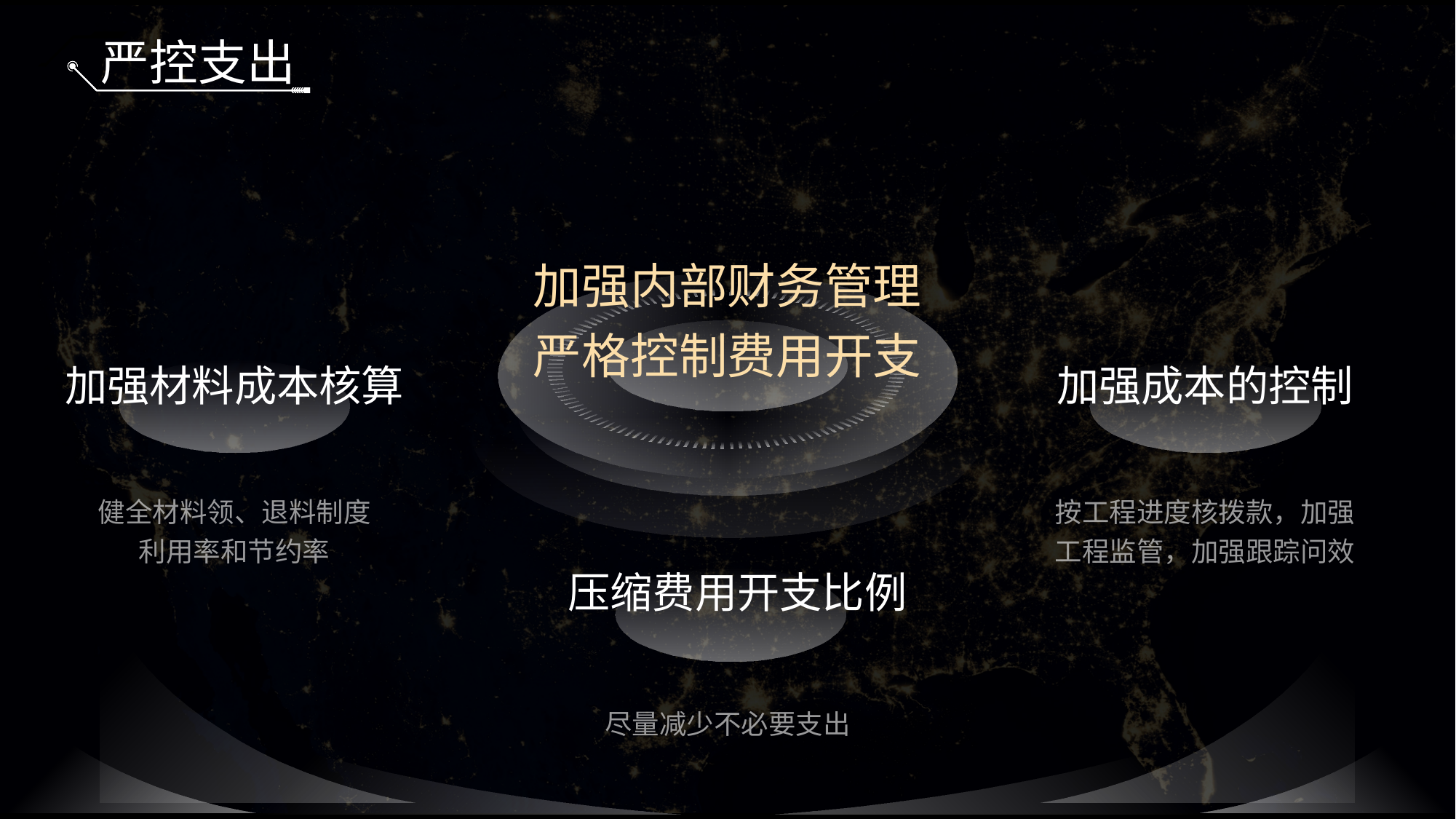

严控支出

加强内部财务管理
严格控制费用开支

加强材料成本核算
加强成本的控制

健全材料领、退料制度
利用率和节约率
按工程进度核拨款，加强
工程监管，加强跟踪问效
压缩费用开支比例

尽量减少不必要支出